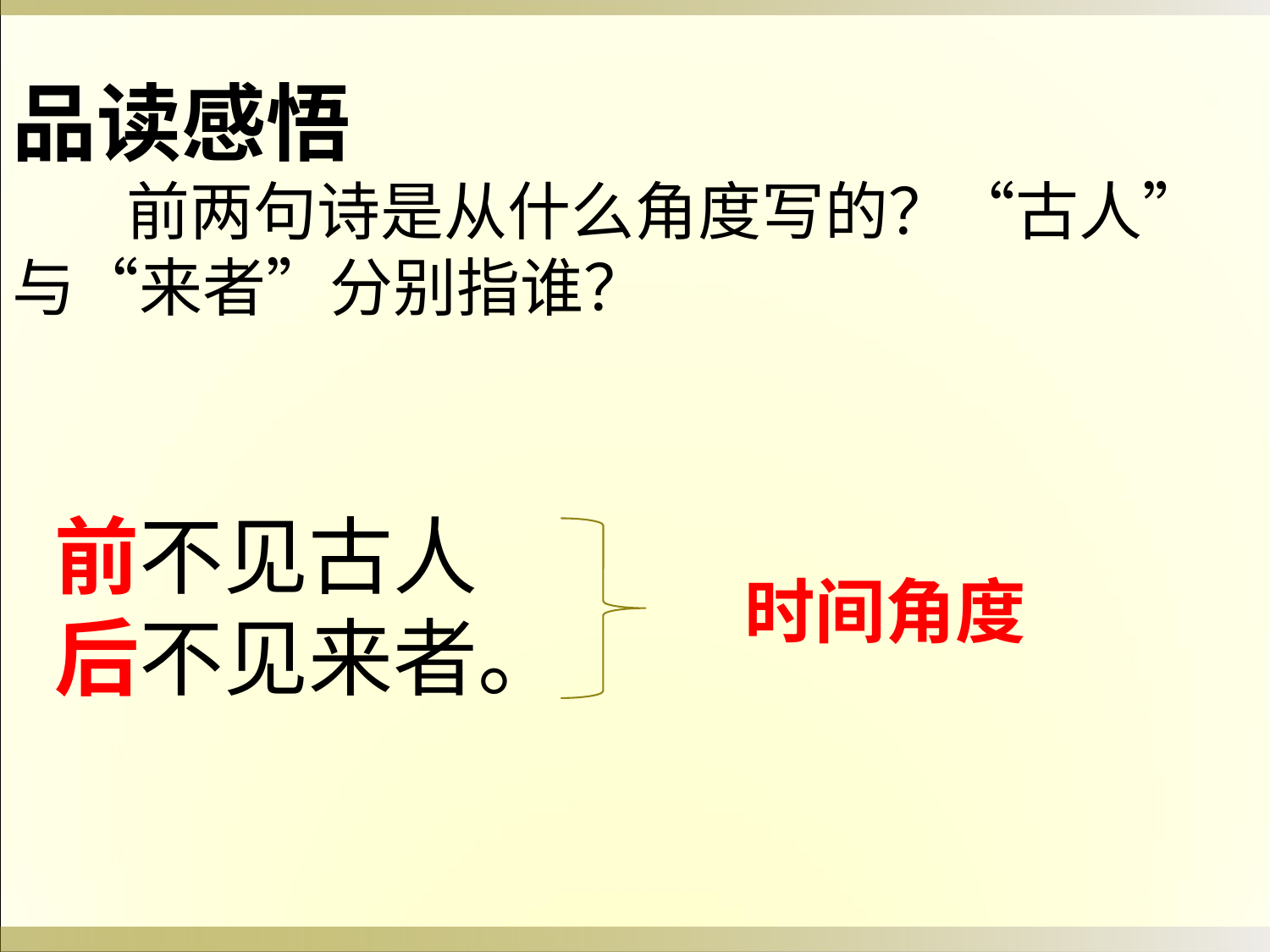

品读感悟
       前两句诗是从什么角度写的？“古人”与“来者”分别指谁？
前不见古人
后不见来者。

时间角度